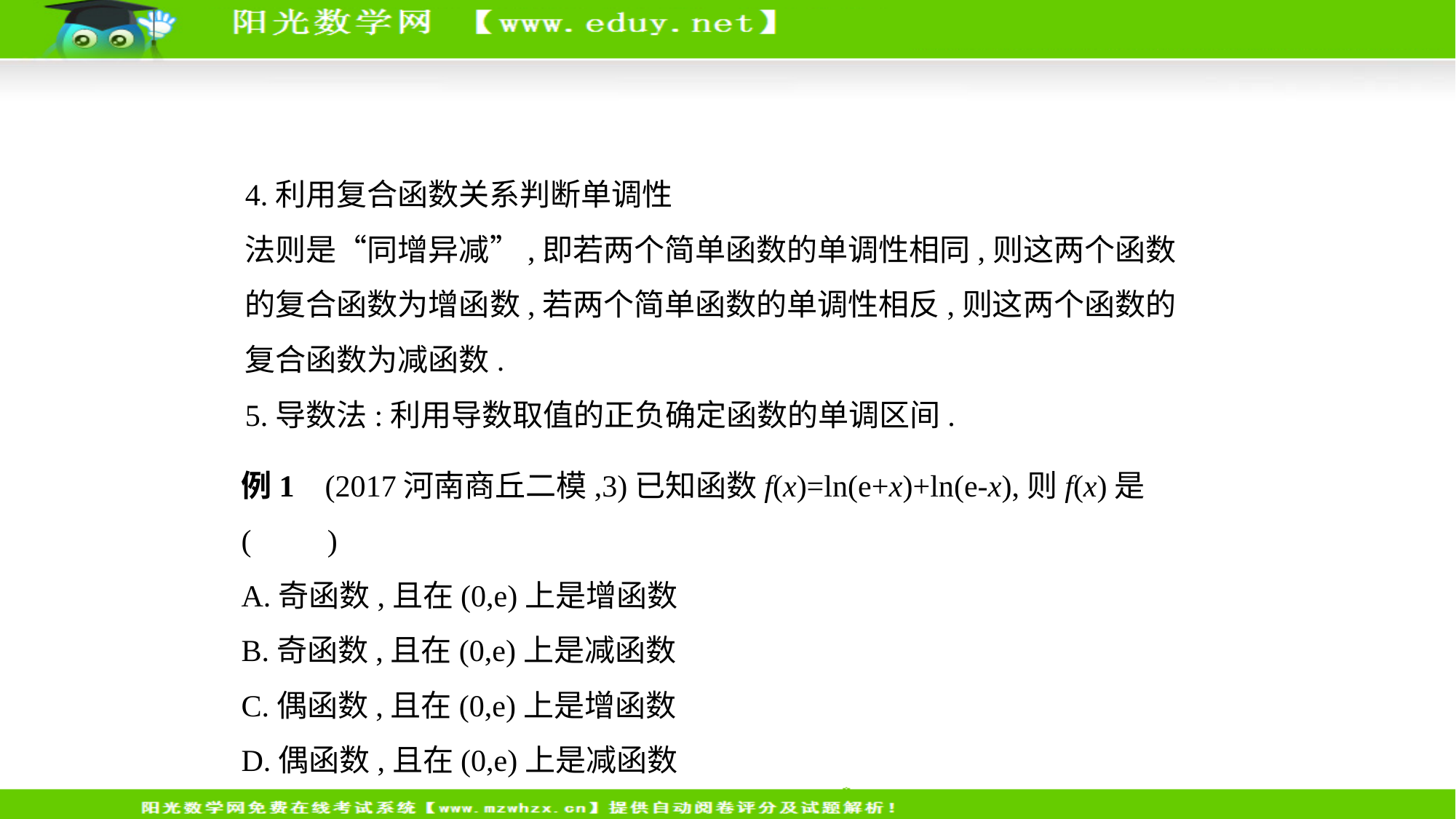

4.利用复合函数关系判断单调性
法则是“同增异减”,即若两个简单函数的单调性相同,则这两个函数
的复合函数为增函数,若两个简单函数的单调性相反,则这两个函数的
复合函数为减函数.
5.导数法:利用导数取值的正负确定函数的单调区间.
例1    (2017河南商丘二模,3)已知函数f(x)=ln(e+x)+ln(e-x),则f(x)是 (    　)
A.奇函数,且在(0,e)上是增函数
B.奇函数,且在(0,e)上是减函数
C.偶函数,且在(0,e)上是增函数
D.偶函数,且在(0,e)上是减函数